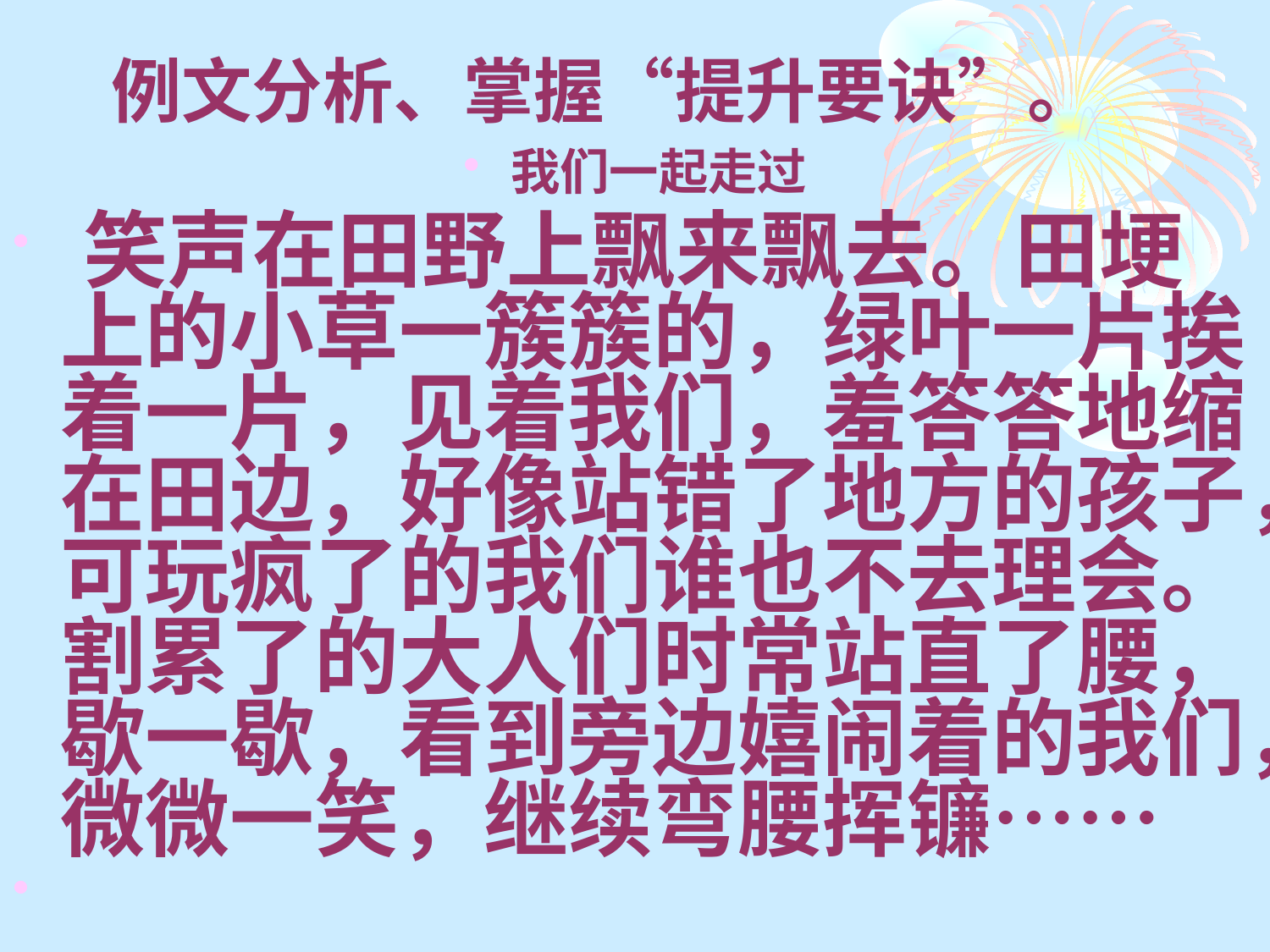

# 例文分析、掌握“提升要诀”。
我们一起走过
 笑声在田野上飘来飘去。田埂上的小草一簇簇的，绿叶一片挨着一片，见着我们，羞答答地缩在田边，好像站错了地方的孩子，可玩疯了的我们谁也不去理会。割累了的大人们时常站直了腰，歇一歇，看到旁边嬉闹着的我们，微微一笑，继续弯腰挥镰……